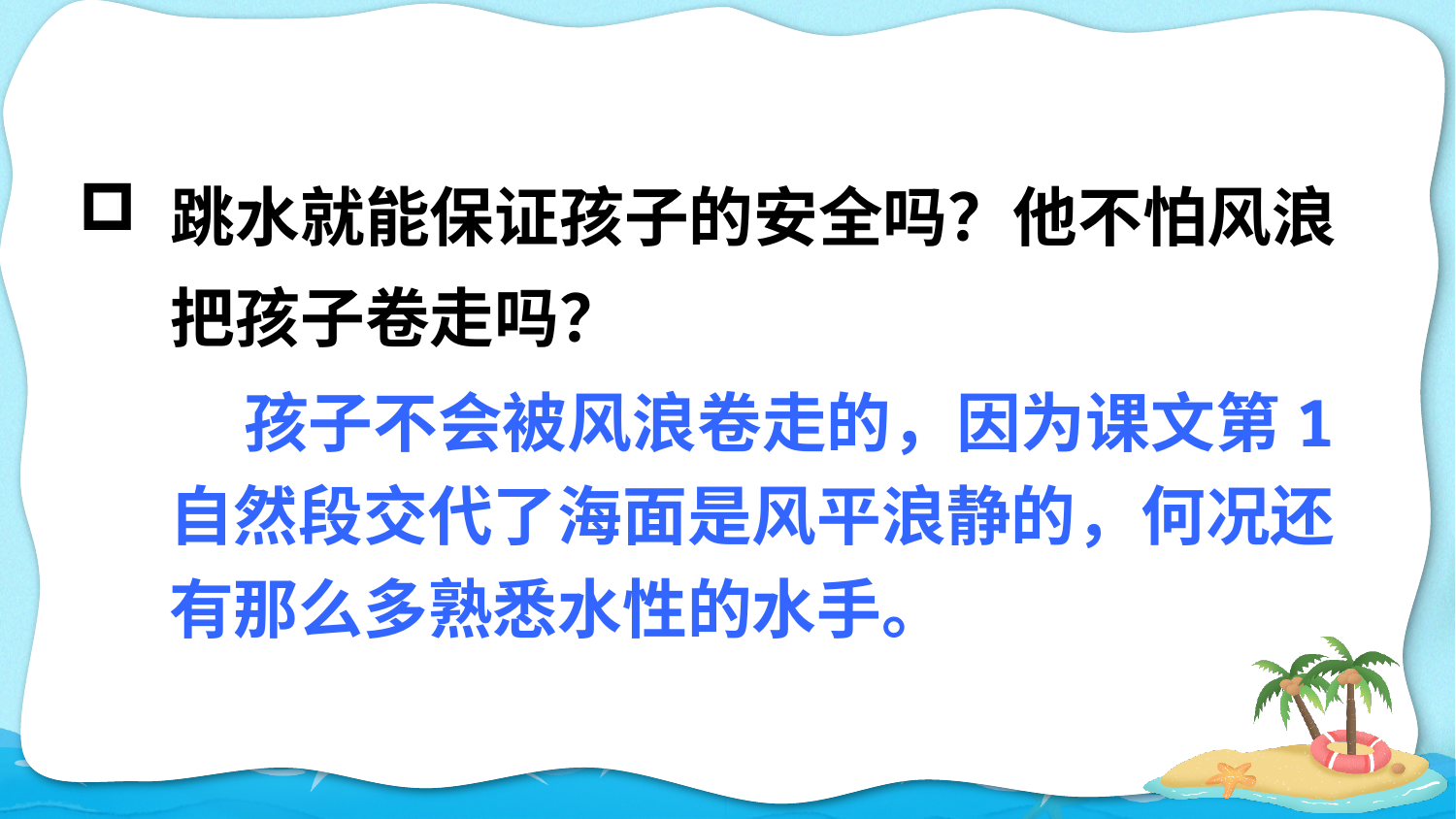

跳水就能保证孩子的安全吗？他不怕风浪把孩子卷走吗？
    孩子不会被风浪卷走的，因为课文第1自然段交代了海面是风平浪静的，何况还有那么多熟悉水性的水手。